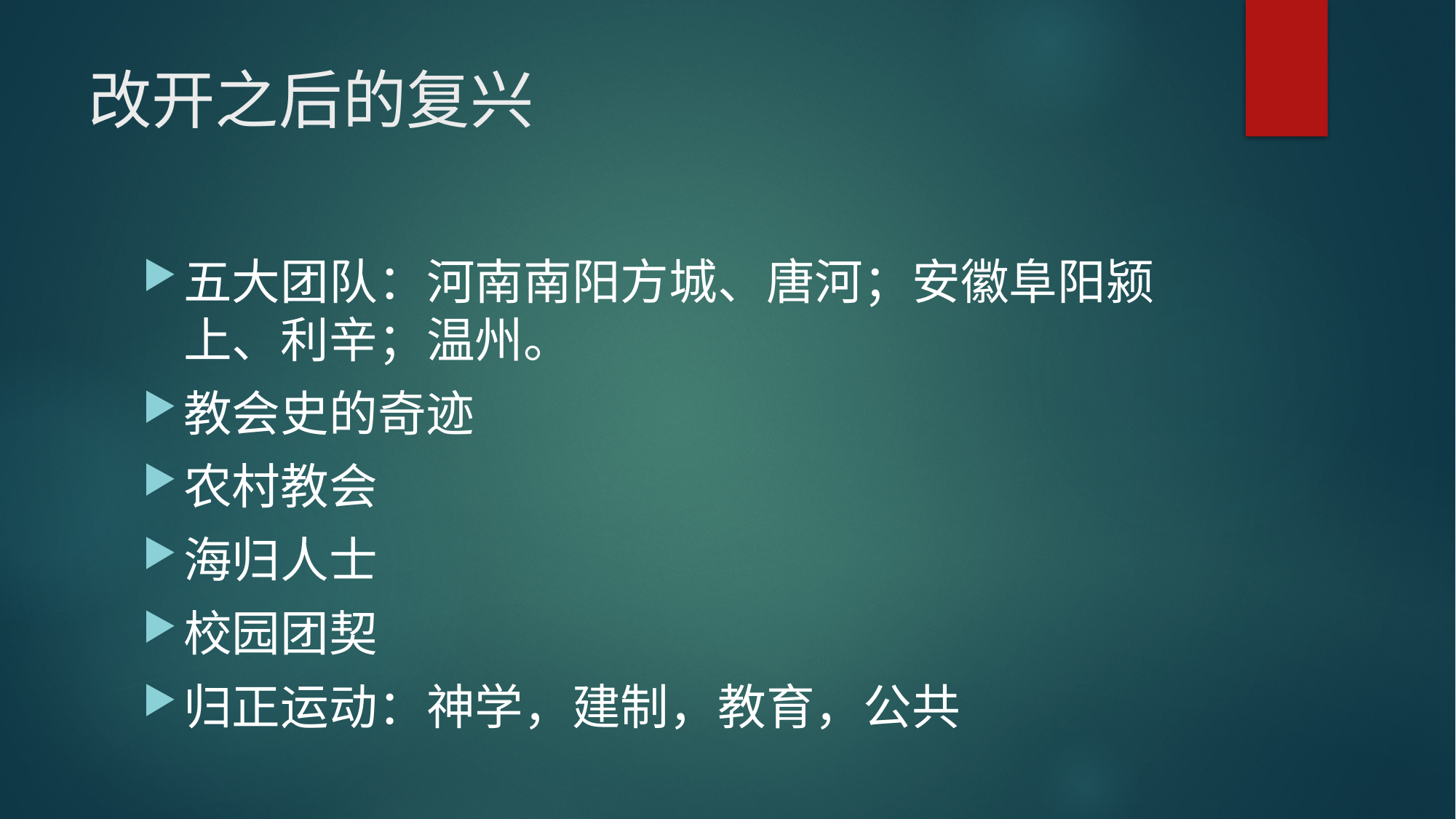

# 改开之后的复兴
五大团队：河南南阳方城、唐河；安徽阜阳颍上、利辛；温州。
教会史的奇迹
农村教会
海归人士
校园团契
归正运动：神学，建制，教育，公共